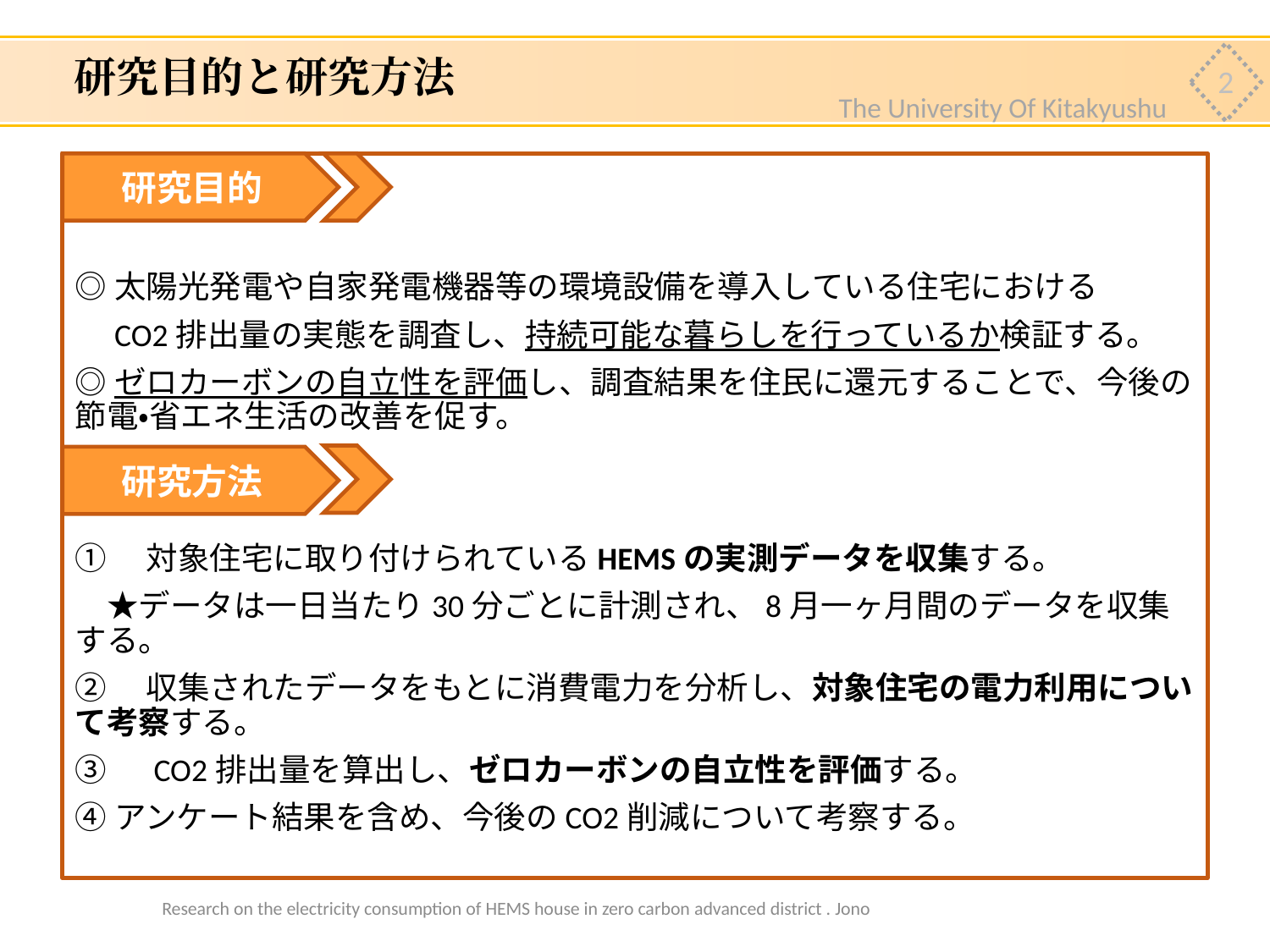

# 研究目的と研究方法

2
The University Of Kitakyushu

◎太陽光発電や自家発電機器等の環境設備を導入している住宅における
　CO2排出量の実態を調査し、持続可能な暮らしを行っているか検証する。
◎ゼロカーボンの自立性を評価し、調査結果を住民に還元することで、今後の節電・省エネ生活の改善を促す。

①　対象住宅に取り付けられているHEMSの実測データを収集する。
　★データは一日当たり30分ごとに計測され、8月一ヶ月間のデータを収集する。
②　収集されたデータをもとに消費電力を分析し、対象住宅の電力利用について考察する。
③　CO2排出量を算出し、ゼロカーボンの自立性を評価する。
④アンケート結果を含め、今後のCO2削減について考察する。

研究目的

研究方法
Research on the electricity consumption of HEMS house in zero carbon advanced district . Jono